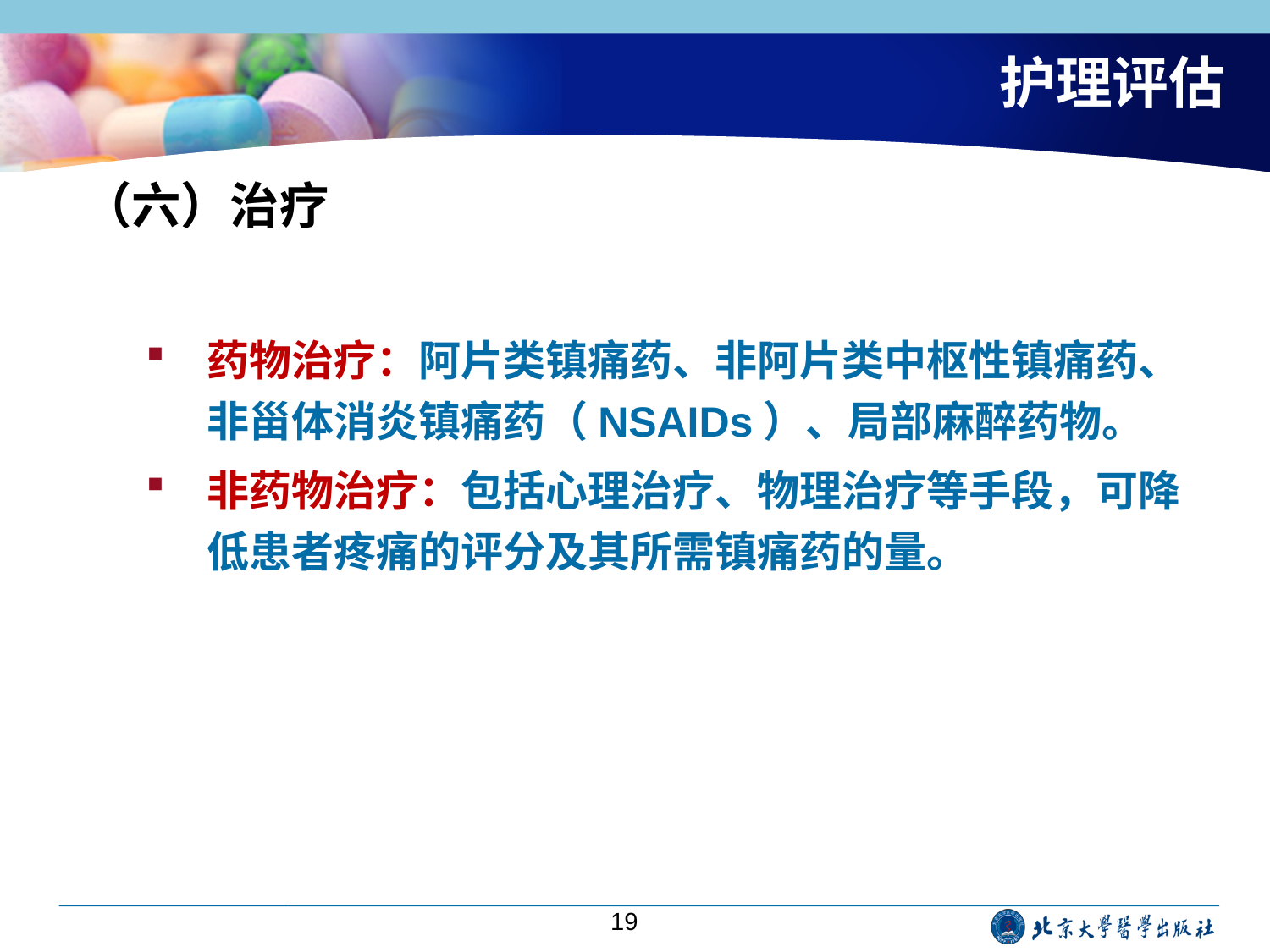

# 护理评估
（六）治疗

药物治疗：阿片类镇痛药、非阿片类中枢性镇痛药、非甾体消炎镇痛药（NSAIDs）、局部麻醉药物。
非药物治疗：包括心理治疗、物理治疗等手段，可降低患者疼痛的评分及其所需镇痛药的量。

19